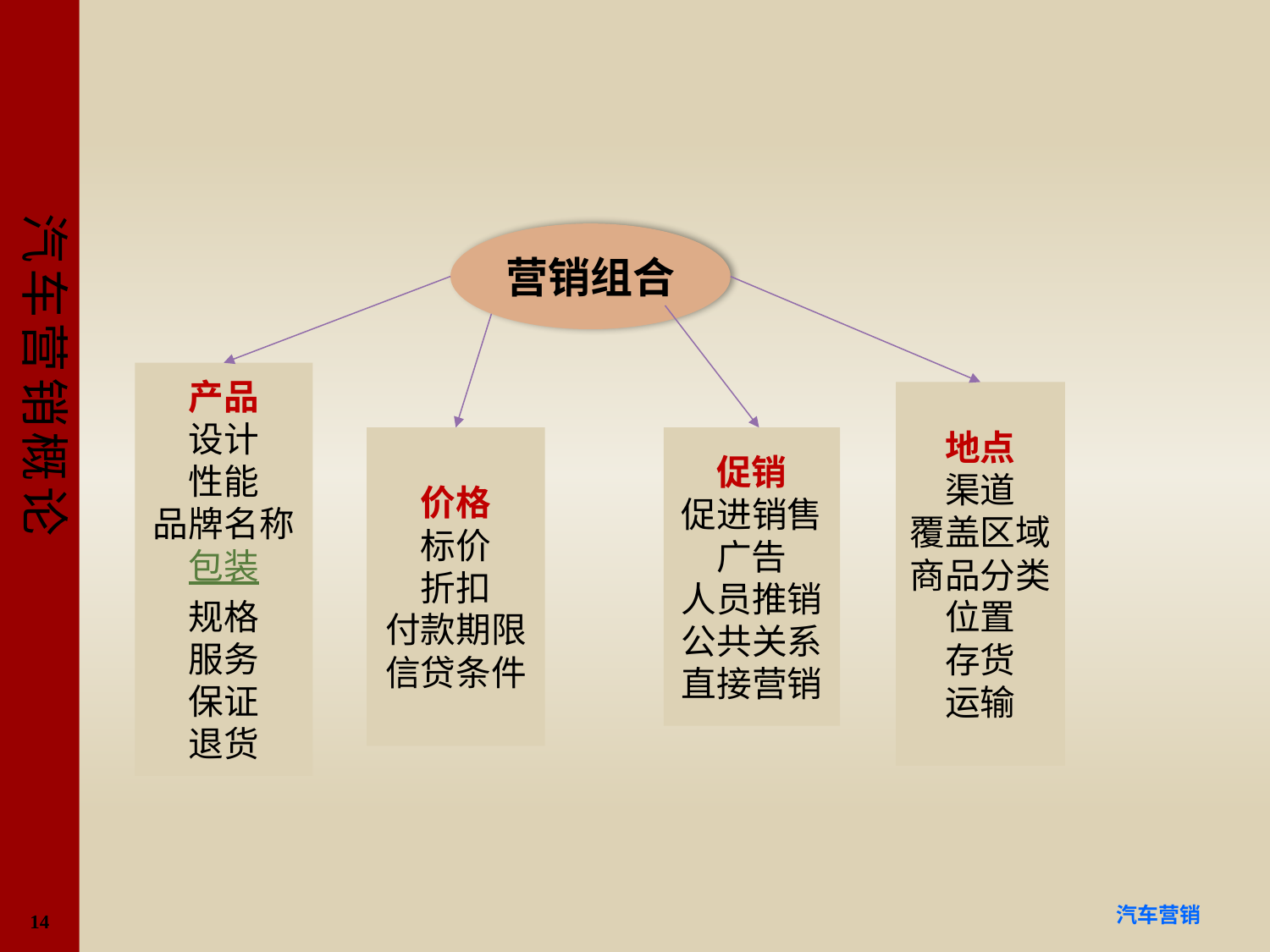

#

营销组合
产品
设计
性能
品牌名称
包装
规格
服务
保证
退货
地点
渠道
覆盖区域
商品分类
位置
存货
运输
价格
标价
折扣
付款期限
信贷条件
促销
促进销售
广告
人员推销
公共关系
直接营销
14